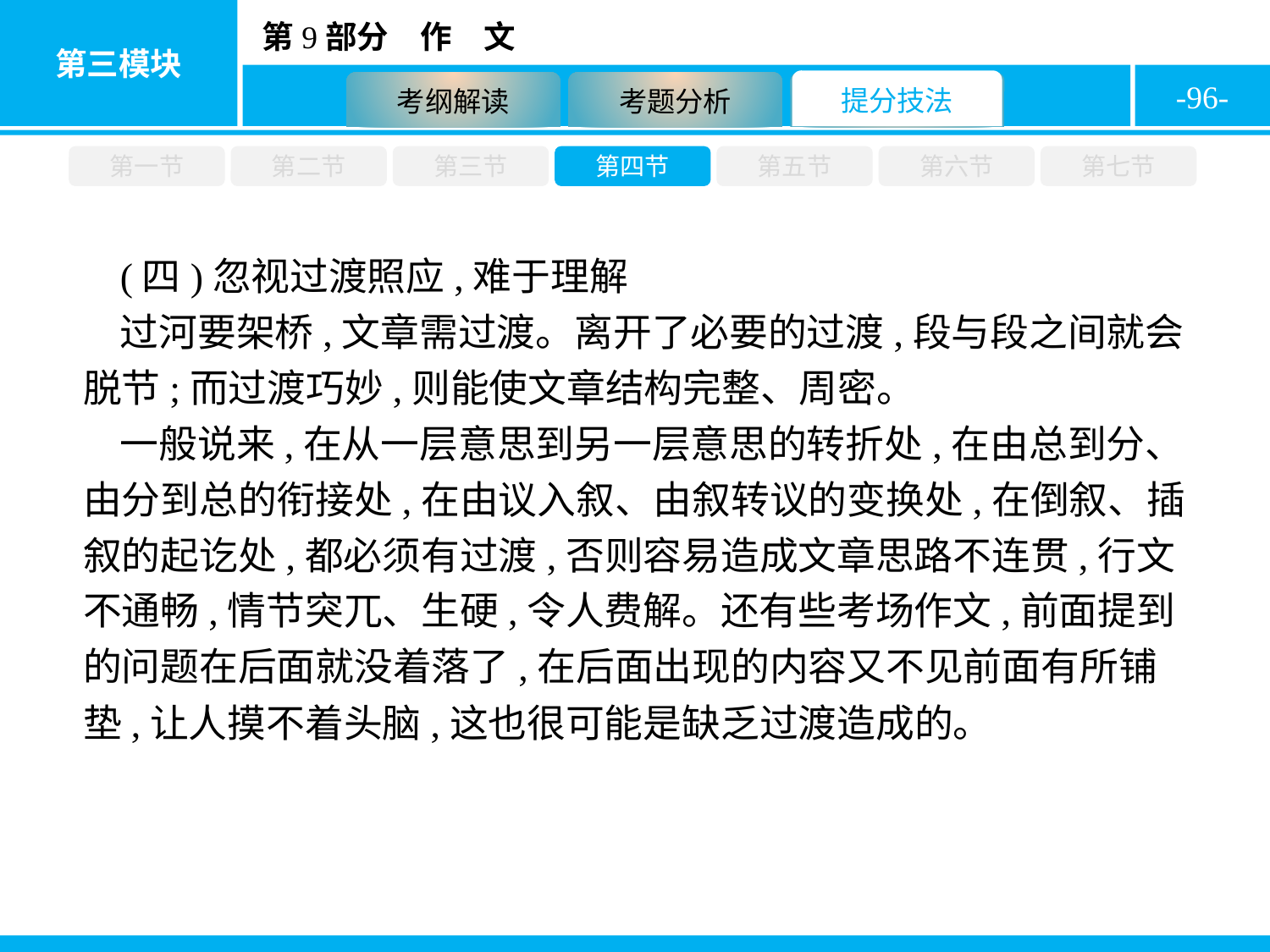

-96-
第一节
第二节
第三节
第四节
第五节
第六节
第七节
(四)忽视过渡照应,难于理解
过河要架桥,文章需过渡。离开了必要的过渡,段与段之间就会脱节;而过渡巧妙,则能使文章结构完整、周密。
一般说来,在从一层意思到另一层意思的转折处,在由总到分、由分到总的衔接处,在由议入叙、由叙转议的变换处,在倒叙、插叙的起讫处,都必须有过渡,否则容易造成文章思路不连贯,行文不通畅,情节突兀、生硬,令人费解。还有些考场作文,前面提到的问题在后面就没着落了,在后面出现的内容又不见前面有所铺垫,让人摸不着头脑,这也很可能是缺乏过渡造成的。